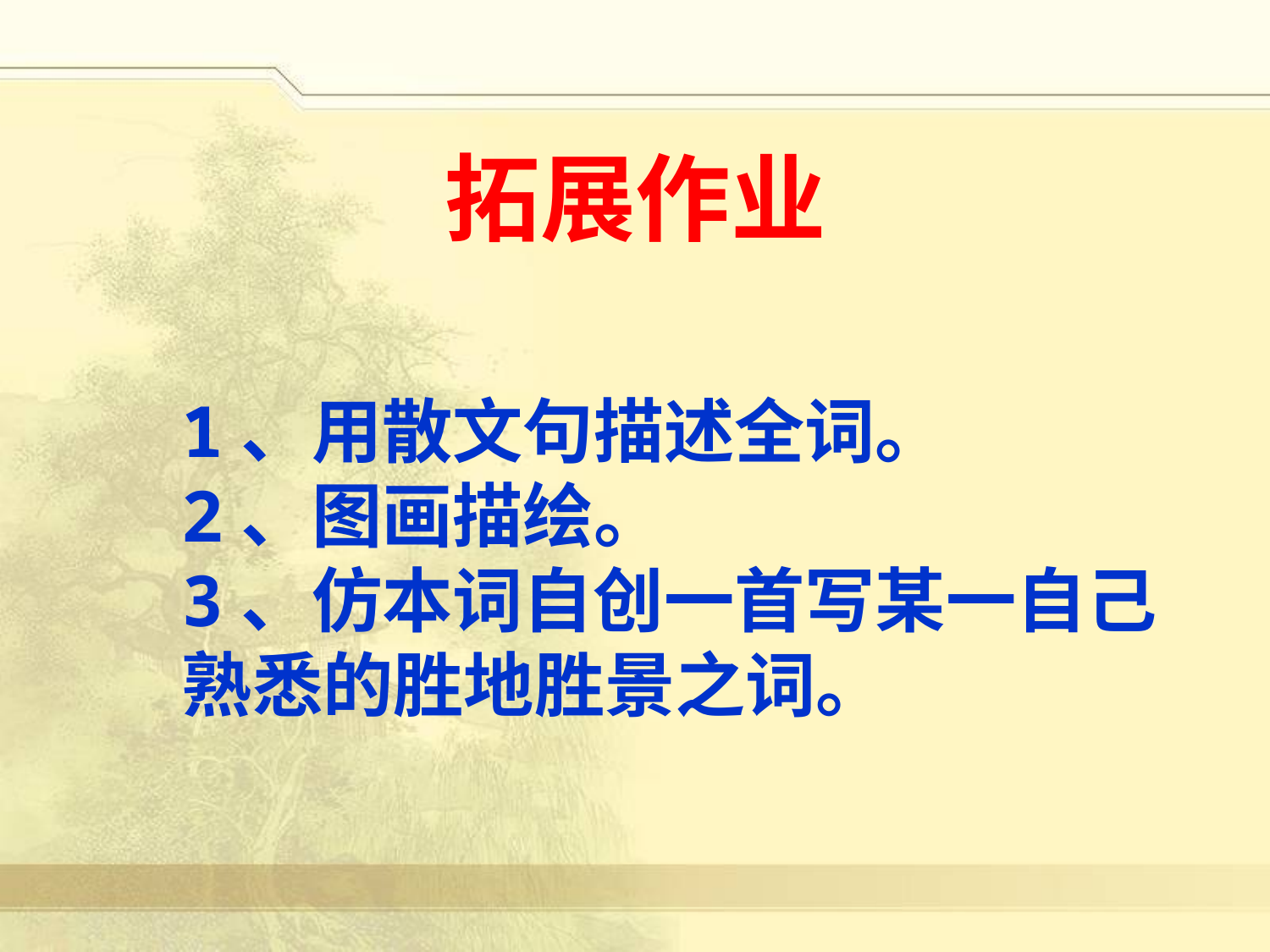

# 拓展作业
1、用散文句描述全词。
2、图画描绘。
3、仿本词自创一首写某一自己熟悉的胜地胜景之词。